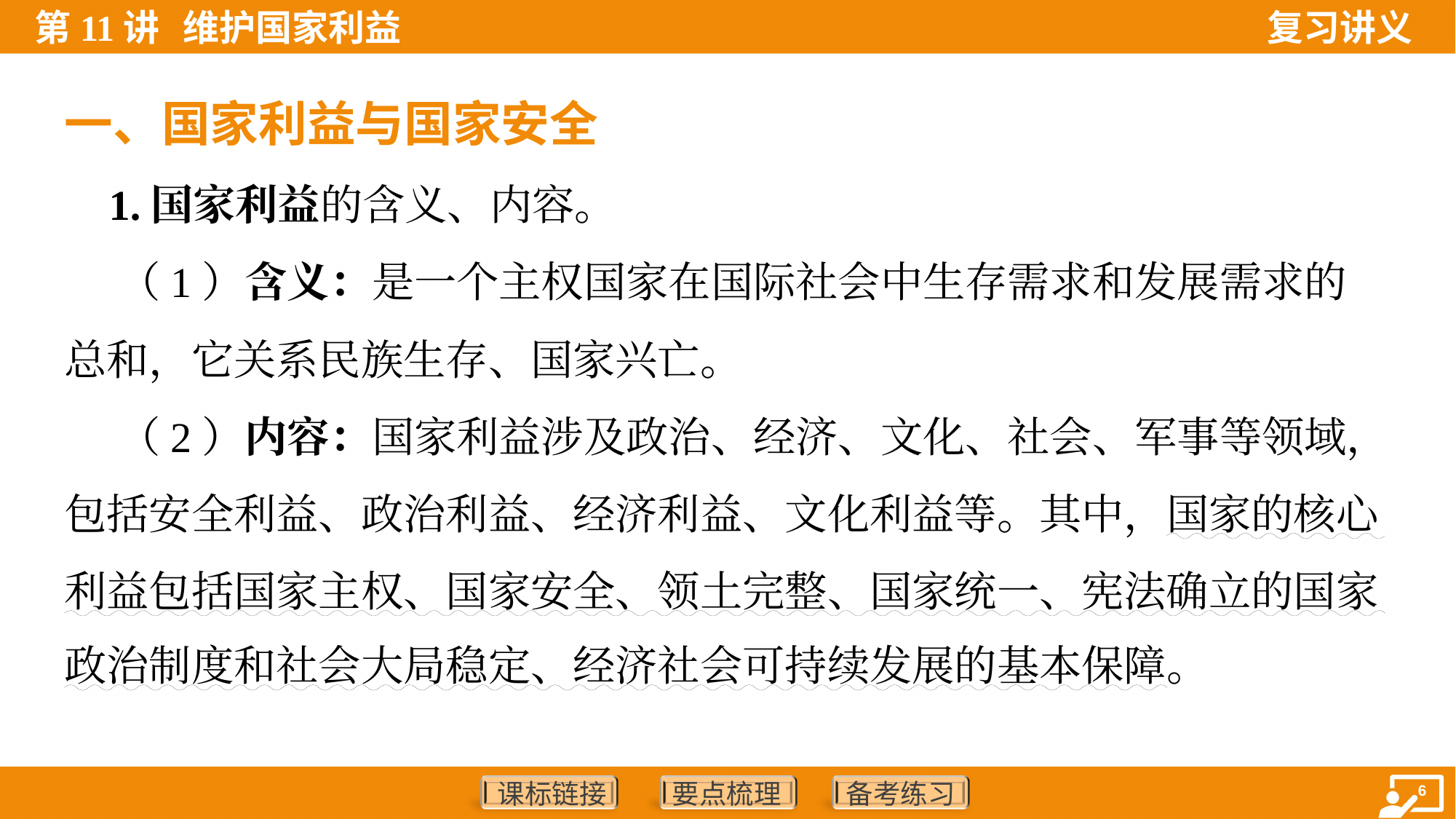

一、国家利益与国家安全
    1.国家利益的含义、内容。
    （1）含义：是一个主权国家在国际社会中生存需求和发展需求的
总和，它关系民族生存、国家兴亡。
    （2）内容：国家利益涉及政治、经济、文化、社会、军事等领域，
包括安全利益、政治利益、经济利益、文化利益等。其中，国家的核心
利益包括国家主权、国家安全、领土完整、国家统一、宪法确立的国家
政治制度和社会大局稳定、经济社会可持续发展的基本保障。